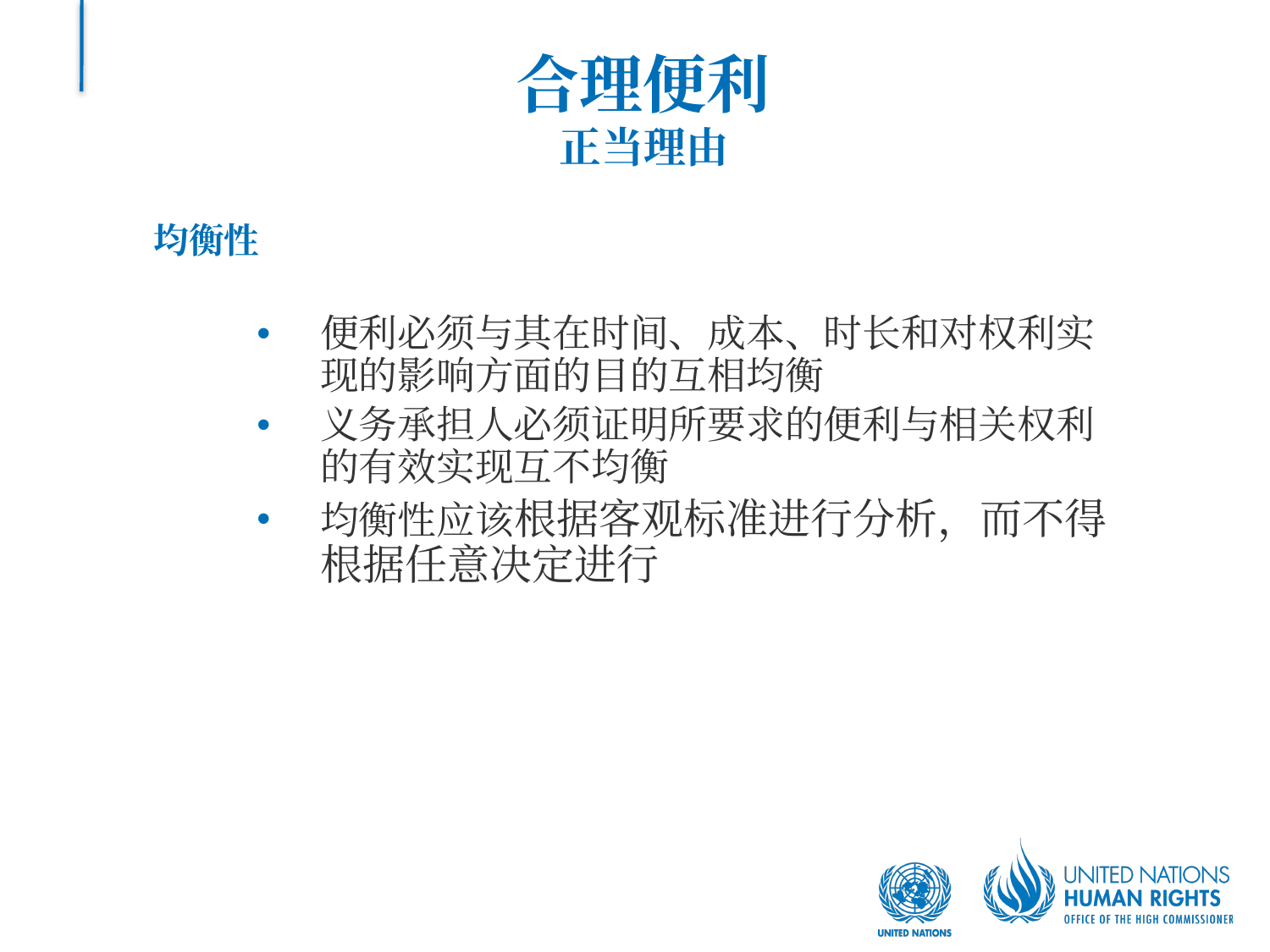

# 合理便利 正当理由
均衡性

便利必须与其在时间、成本、时长和对权利实现的影响方面的目的互相均衡
义务承担人必须证明所要求的便利与相关权利的有效实现互不均衡
均衡性应该根据客观标准进行分析，而不得根据任意决定进行